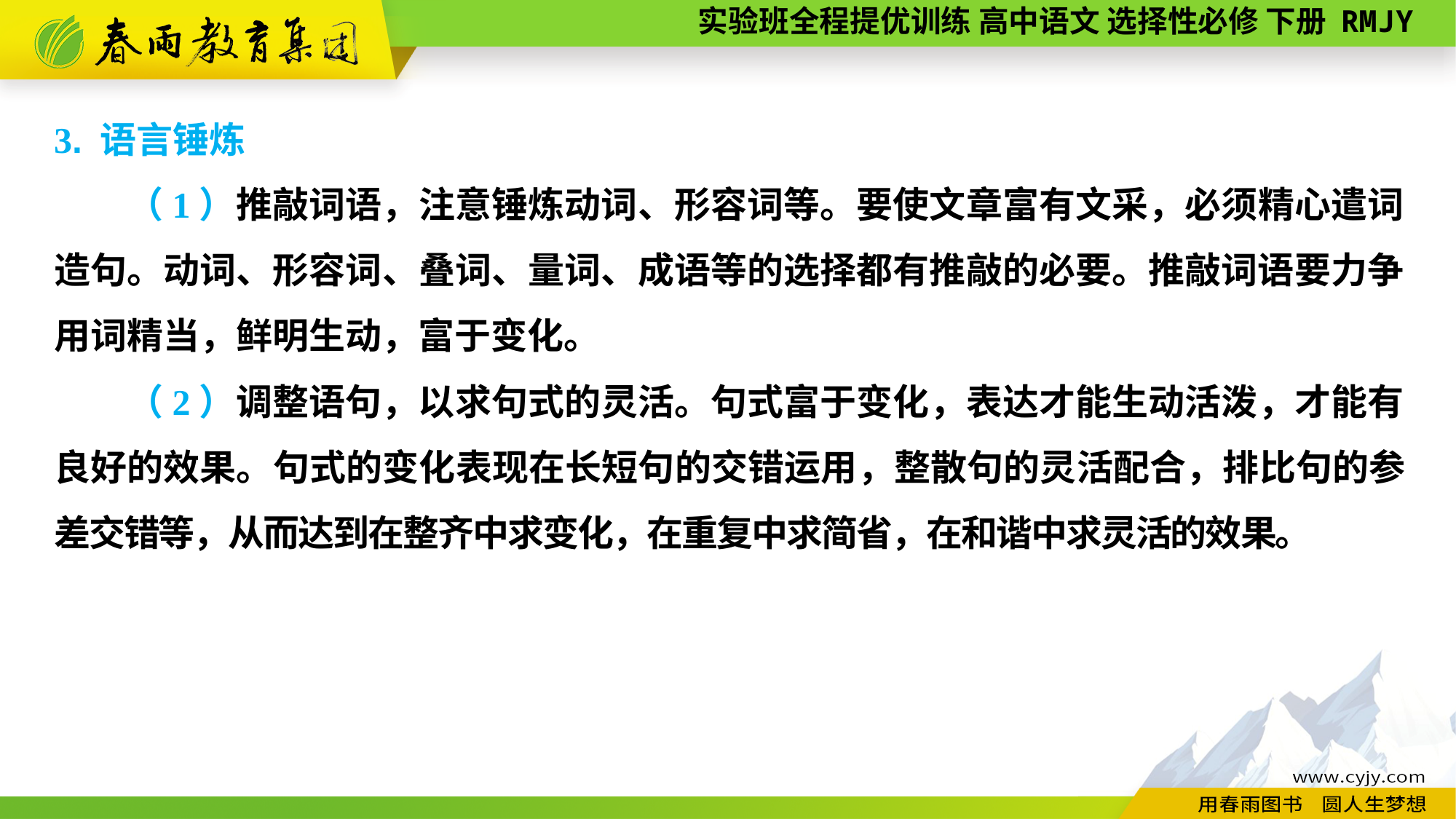

3. 语言锤炼
（1）推敲词语，注意锤炼动词、形容词等。要使文章富有文采，必须精心遣词造句。动词、形容词、叠词、量词、成语等的选择都有推敲的必要。推敲词语要力争用词精当，鲜明生动，富于变化。
（2）调整语句，以求句式的灵活。句式富于变化，表达才能生动活泼，才能有良好的效果。句式的变化表现在长短句的交错运用，整散句的灵活配合，排比句的参差交错等，从而达到在整齐中求变化，在重复中求简省，在和谐中求灵活的效果。